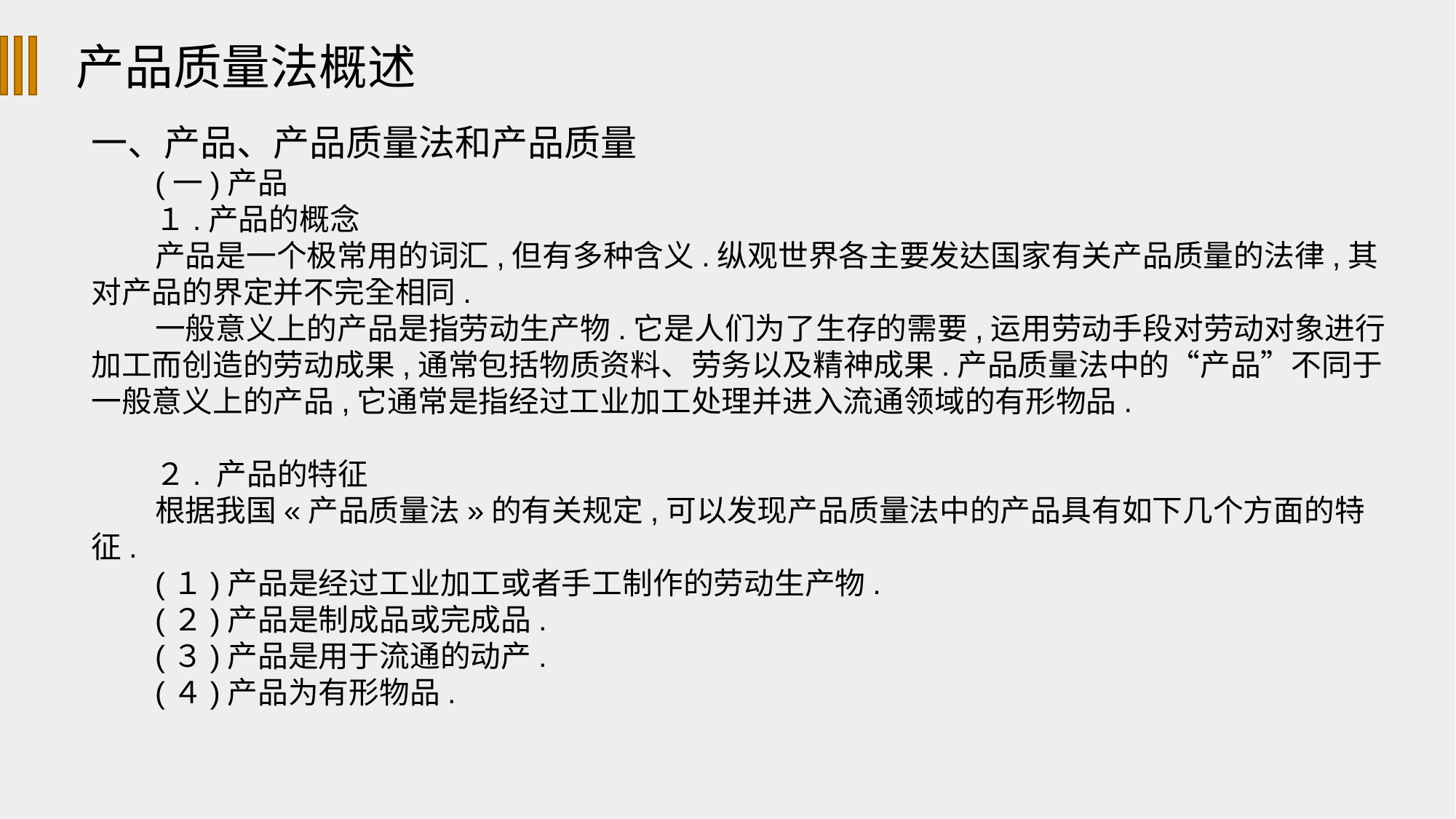

产品质量法概述

一、产品、产品质量法和产品质量
(一)产品
１.产品的概念
产品是一个极常用的词汇,但有多种含义.纵观世界各主要发达国家有关产品质量的法律,其对产品的界定并不完全相同.
一般意义上的产品是指劳动生产物.它是人们为了生存的需要,运用劳动手段对劳动对象进行加工而创造的劳动成果,通常包括物质资料、劳务以及精神成果.产品质量法中的“产品”不同于一般意义上的产品,它通常是指经过工业加工处理并进入流通领域的有形物品.

２. 产品的特征
根据我国«产品质量法»的有关规定,可以发现产品质量法中的产品具有如下几个方面的特征.
(１)产品是经过工业加工或者手工制作的劳动生产物.
(２)产品是制成品或完成品.
(３)产品是用于流通的动产.
(４)产品为有形物品.